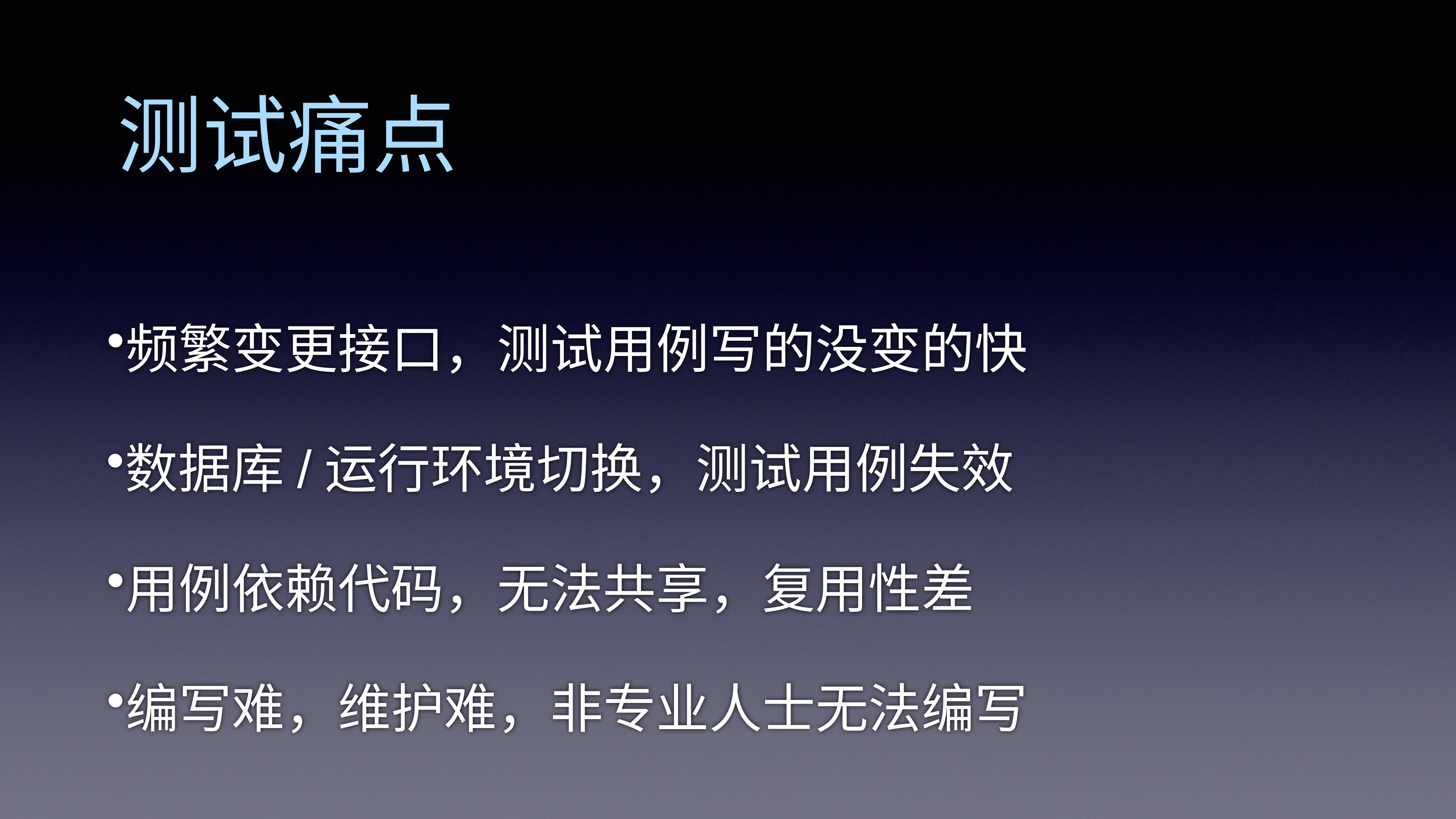

测试痛点
频繁变更接口，测试用例写的没变的快
数据库/运行环境切换，测试用例失效
用例依赖代码，无法共享，复用性差
编写难，维护难，非专业人士无法编写